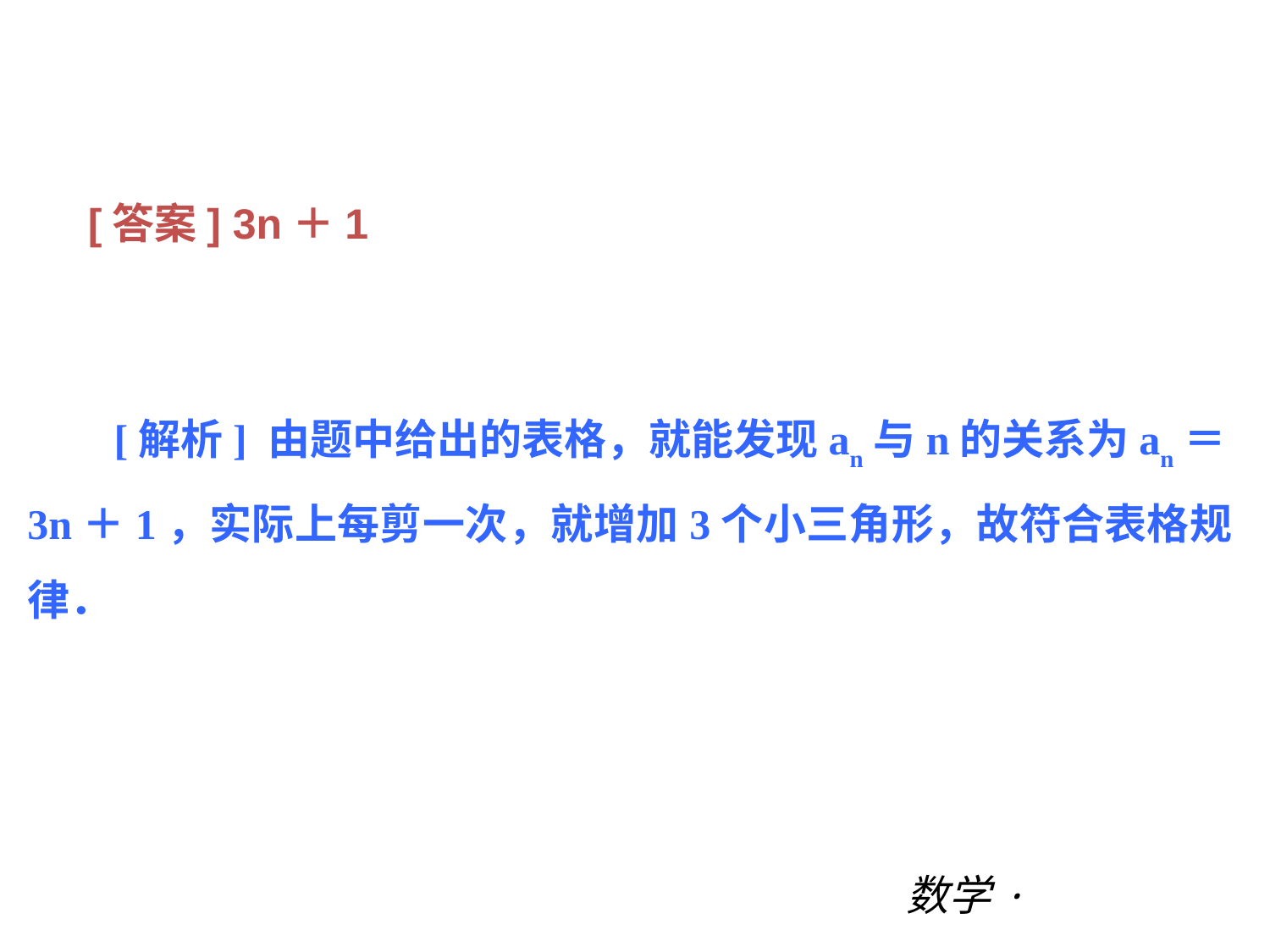

第三章 |过关测试
[答案] 3n＋1
[解析] 由题中给出的表格，就能发现an与n的关系为an＝3n＋1，实际上每剪一次，就增加3个小三角形，故符合表格规律．
数学·新课标（BS）